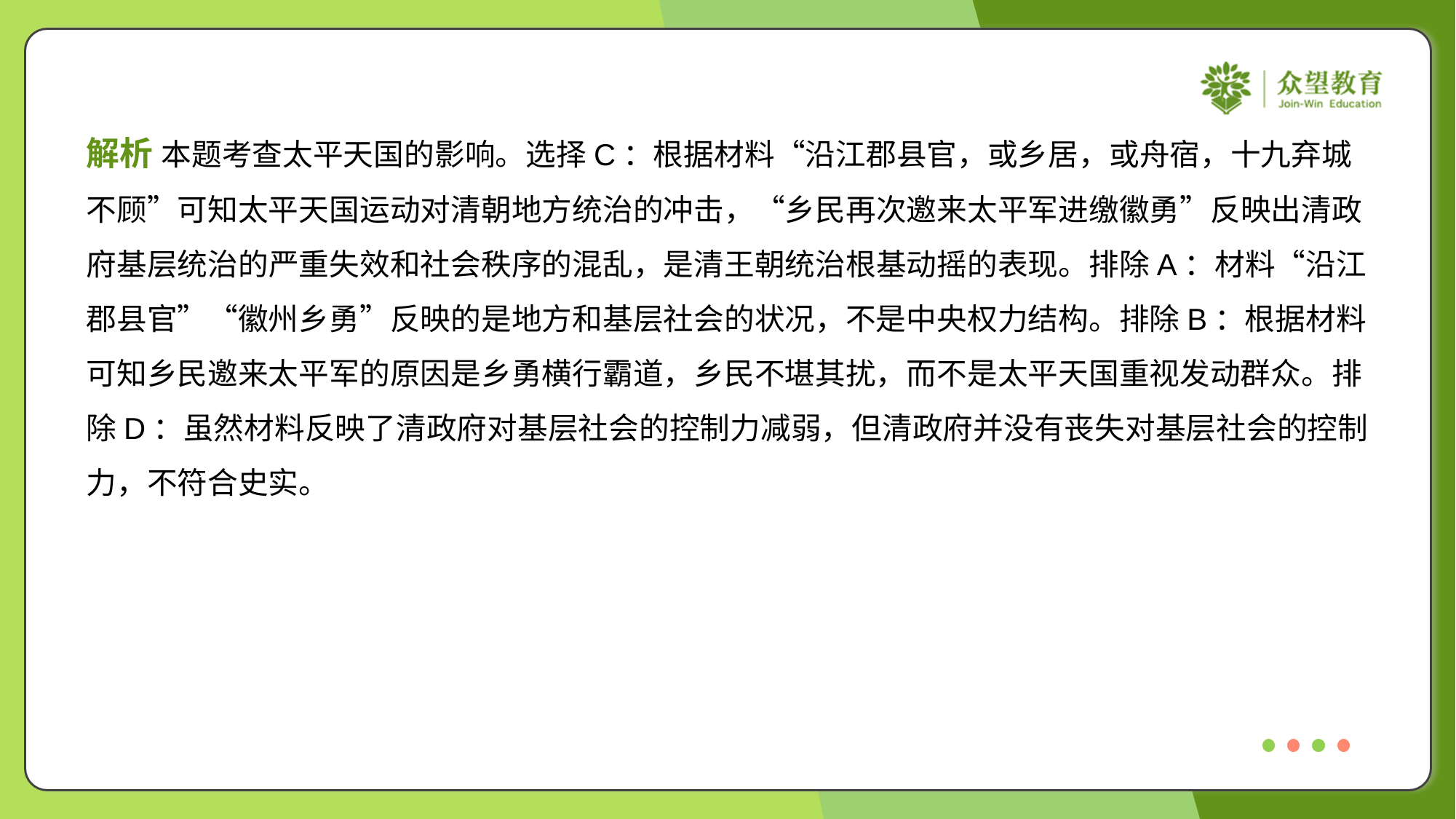

解析 本题考查太平天国的影响。选择C：根据材料“沿江郡县官，或乡居，或舟宿，十九弃城
不顾”可知太平天国运动对清朝地方统治的冲击，“乡民再次邀来太平军进缴徽勇”反映出清政
府基层统治的严重失效和社会秩序的混乱，是清王朝统治根基动摇的表现。排除A：材料“沿江
郡县官”“徽州乡勇”反映的是地方和基层社会的状况，不是中央权力结构。排除B：根据材料
可知乡民邀来太平军的原因是乡勇横行霸道，乡民不堪其扰，而不是太平天国重视发动群众。排
除D：虽然材料反映了清政府对基层社会的控制力减弱，但清政府并没有丧失对基层社会的控制
力，不符合史实。